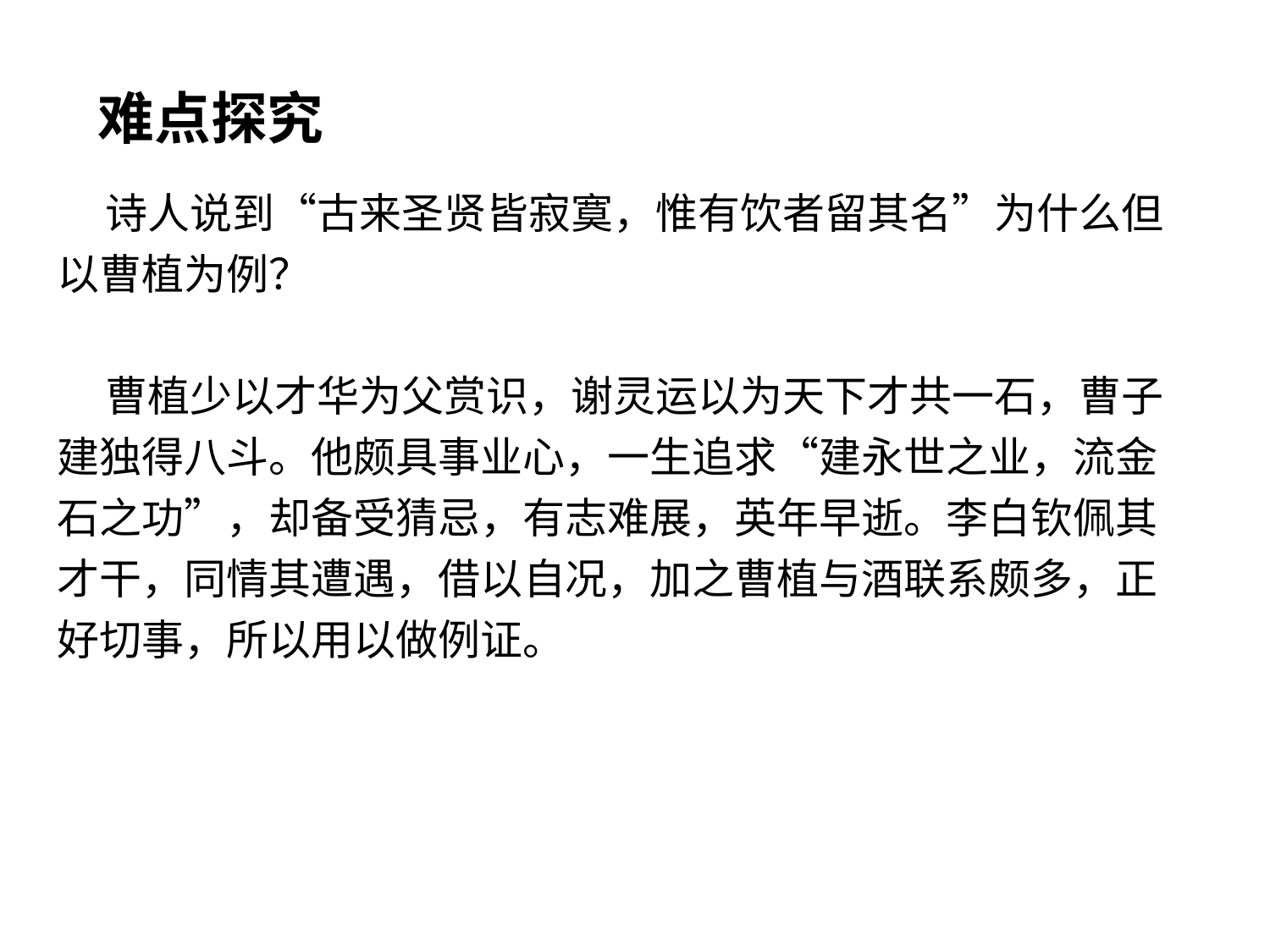

难点探究
    诗人说到“古来圣贤皆寂寞，惟有饮者留其名”为什么但以曹植为例？

    曹植少以才华为父赏识，谢灵运以为天下才共一石，曹子建独得八斗。他颇具事业心，一生追求“建永世之业，流金石之功”，却备受猜忌，有志难展，英年早逝。李白钦佩其才干，同情其遭遇，借以自况，加之曹植与酒联系颇多，正好切事，所以用以做例证。